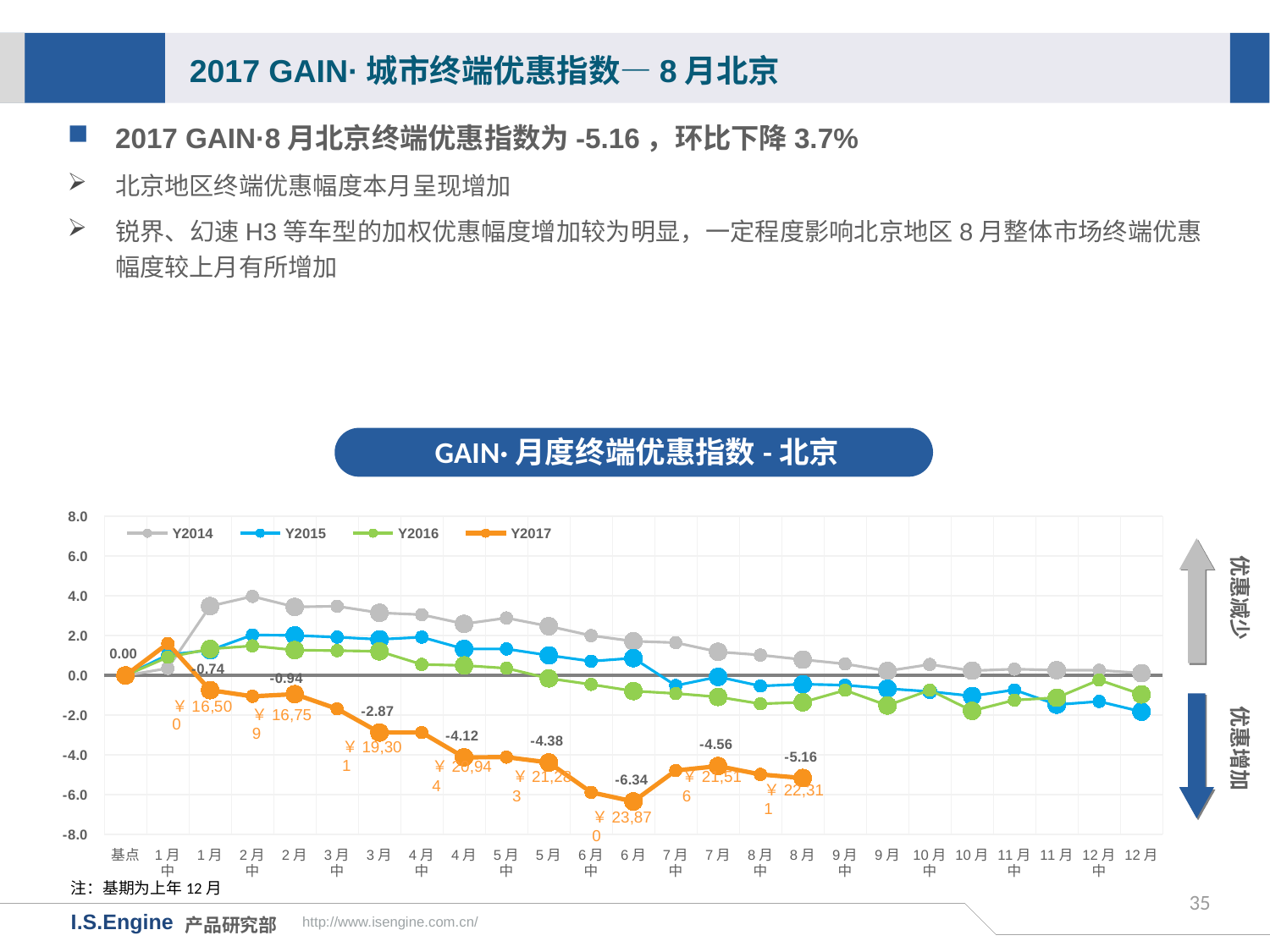

2017 GAIN·城市终端优惠指数—8月北京
2017 GAIN·8月北京终端优惠指数为-5.16，环比下降3.7%
北京地区终端优惠幅度本月呈现增加
锐界、幻速H3等车型的加权优惠幅度增加较为明显，一定程度影响北京地区8月整体市场终端优惠幅度较上月有所增加

GAIN·月度终端优惠指数-北京

[unsupported chart]

优惠减少

优惠增加

￥16,759
￥19,301
￥20,944
￥21,283
￥21,516
￥22,311
￥23,870
注：基期为上年12月
35